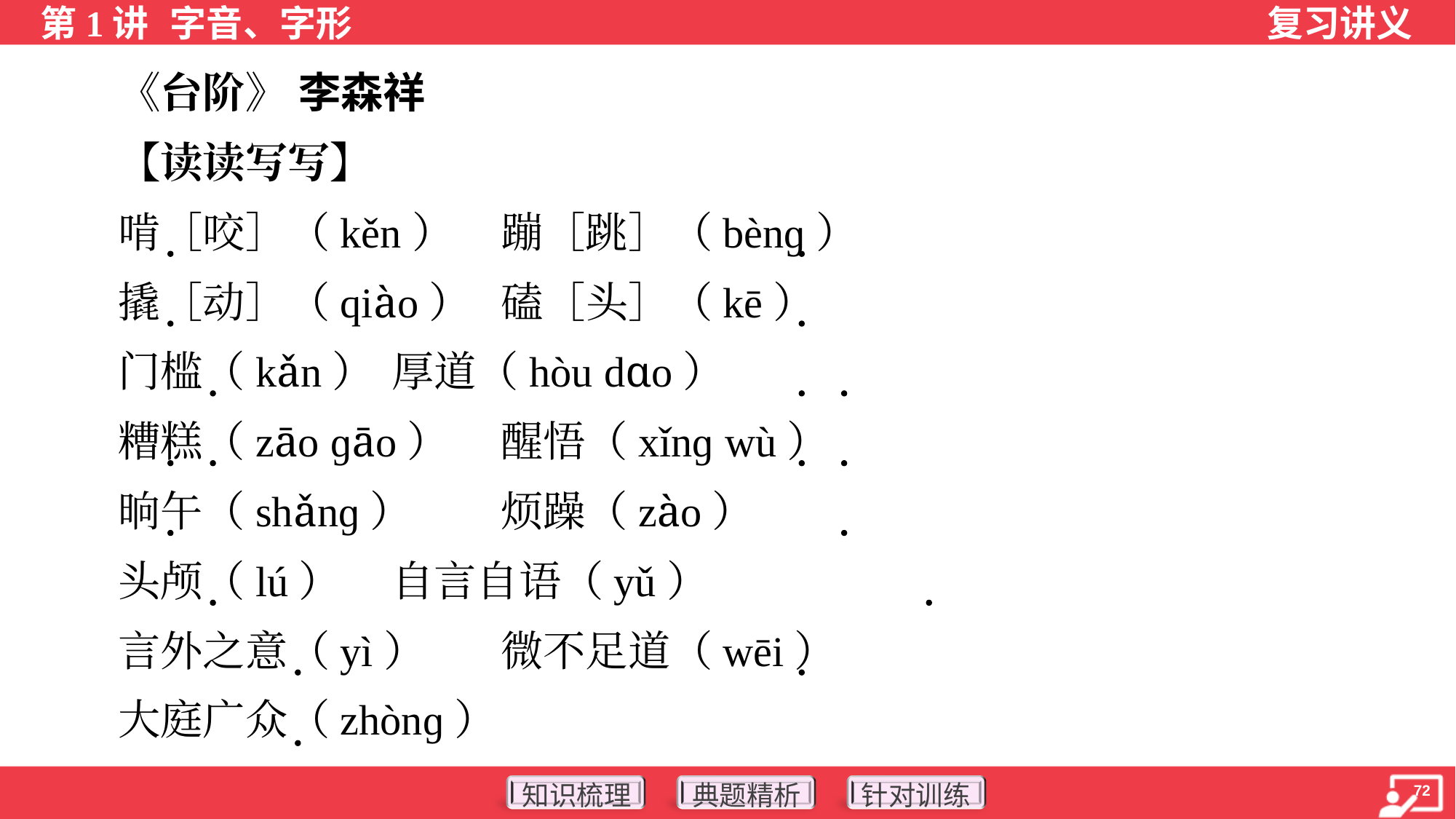

《台阶》 李森祥
    【读读写写】
    啃［咬］（kěn）	蹦［跳］（bènɡ）
    撬［动］（qiào）	磕［头］（kē）
    门槛（kǎn）	厚道（hòu dɑo）
    糟糕（zāo ɡāo）	醒悟（xǐnɡ wù）
    晌午（shǎnɡ）	烦躁（zào）
    头颅（lú）	自言自语（yǔ）
    言外之意（yì）	微不足道（wēi）
    大庭广众（zhònɡ）